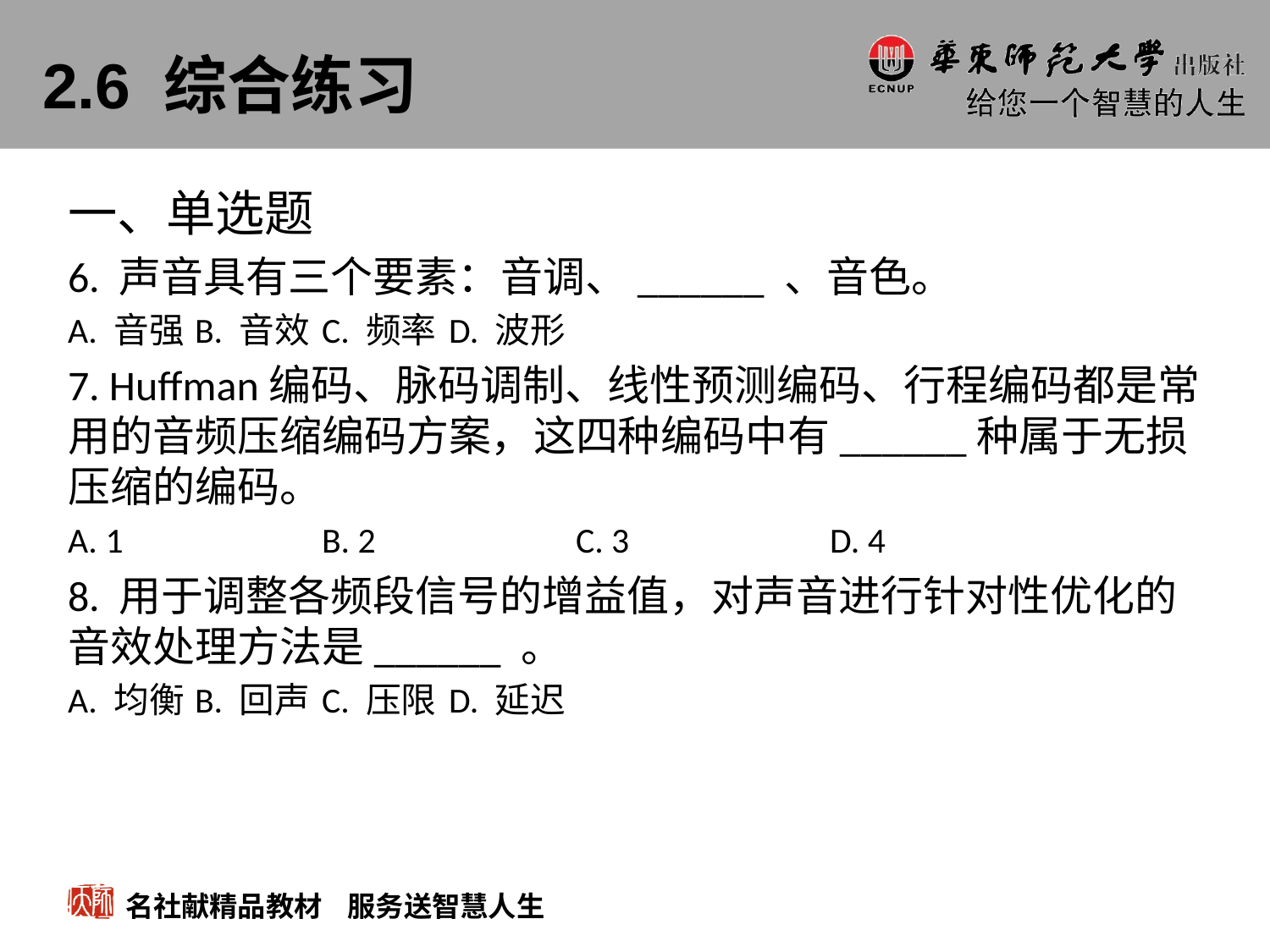

# 2.6 综合练习
一、单选题
6. 声音具有三个要素：音调、______ 、音色。
A. 音强	B. 音效	C. 频率	D. 波形
7. Huffman编码、脉码调制、线性预测编码、行程编码都是常用的音频压缩编码方案，这四种编码中有______种属于无损压缩的编码。
A. 1		B. 2		C. 3		D. 4
8. 用于调整各频段信号的增益值，对声音进行针对性优化的音效处理方法是______ 。
A. 均衡	B. 回声	C. 压限	D. 延迟